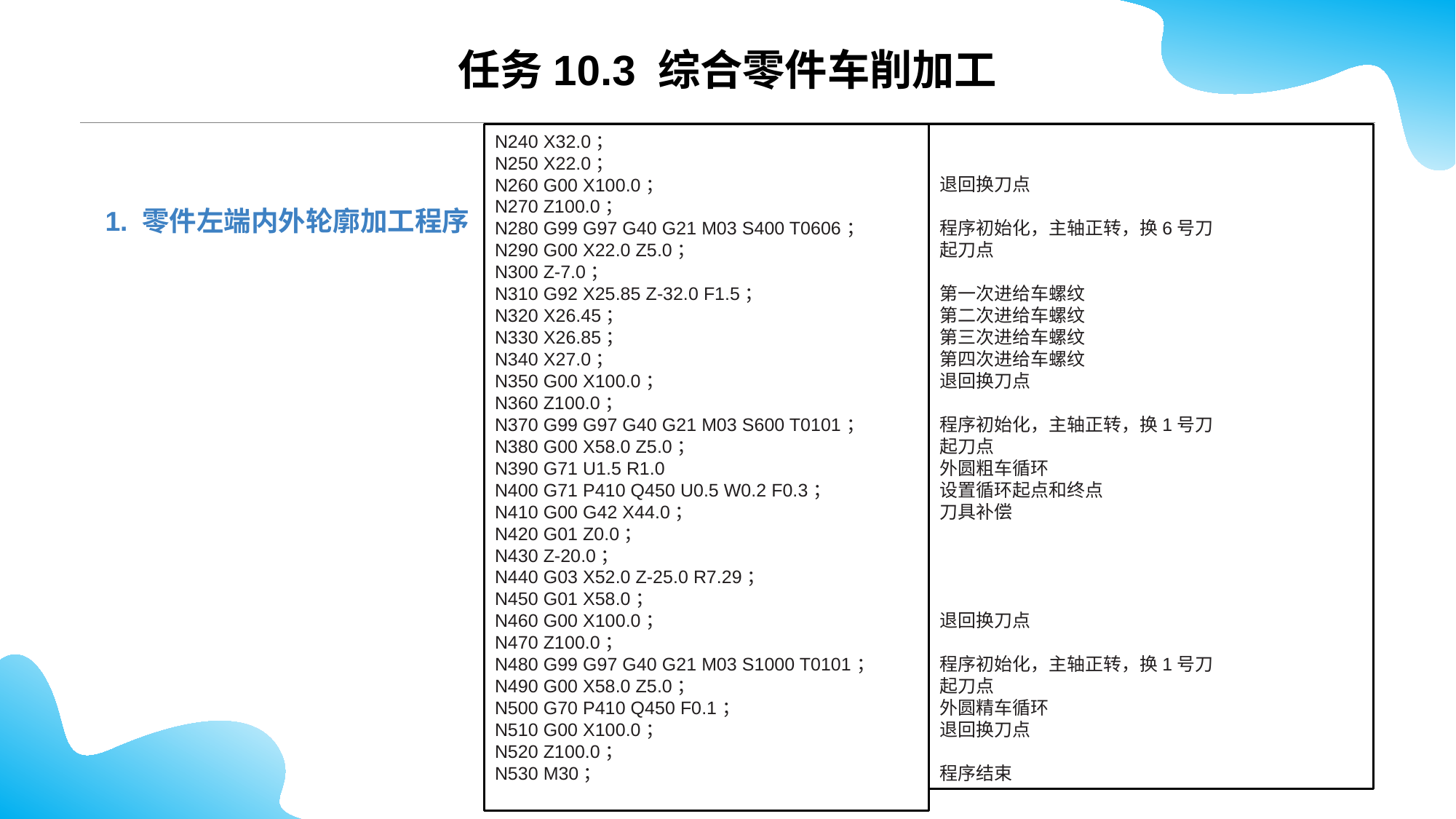

CONTENTS
任务10.3 综合零件车削加工

退回换刀点

程序初始化，主轴正转，换6号刀
起刀点

第一次进给车螺纹
第二次进给车螺纹
第三次进给车螺纹
第四次进给车螺纹
退回换刀点

程序初始化，主轴正转，换1号刀
起刀点
外圆粗车循环
设置循环起点和终点
刀具补偿

退回换刀点

程序初始化，主轴正转，换1号刀
起刀点
外圆精车循环
退回换刀点

程序结束
N240 X32.0；
N250 X22.0；
N260 G00 X100.0；
N270 Z100.0；
N280 G99 G97 G40 G21 M03 S400 T0606；
N290 G00 X22.0 Z5.0；
N300 Z-7.0；
N310 G92 X25.85 Z-32.0 F1.5；
N320 X26.45；
N330 X26.85；
N340 X27.0；
N350 G00 X100.0；
N360 Z100.0；
N370 G99 G97 G40 G21 M03 S600 T0101；
N380 G00 X58.0 Z5.0；
N390 G71 U1.5 R1.0
N400 G71 P410 Q450 U0.5 W0.2 F0.3；
N410 G00 G42 X44.0；
N420 G01 Z0.0；
N430 Z-20.0；
N440 G03 X52.0 Z-25.0 R7.29；
N450 G01 X58.0；
N460 G00 X100.0；
N470 Z100.0；
N480 G99 G97 G40 G21 M03 S1000 T0101；
N490 G00 X58.0 Z5.0；
N500 G70 P410 Q450 F0.1；
N510 G00 X100.0；
N520 Z100.0；
N530 M30；

1. 零件左端内外轮廓加工程序